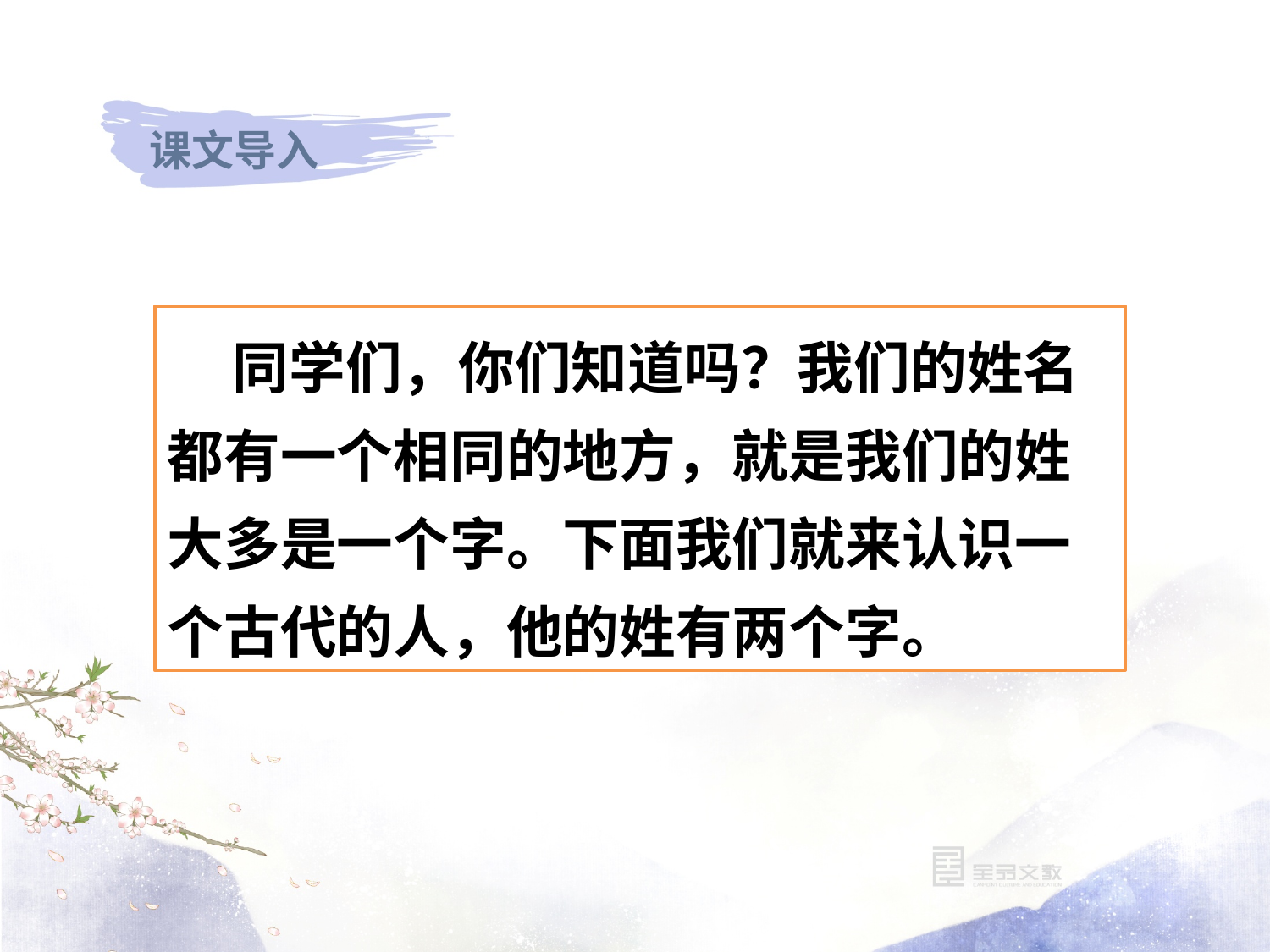

同学们，你们知道吗？我们的姓名都有一个相同的地方，就是我们的姓大多是一个字。下面我们就来认识一个古代的人，他的姓有两个字。